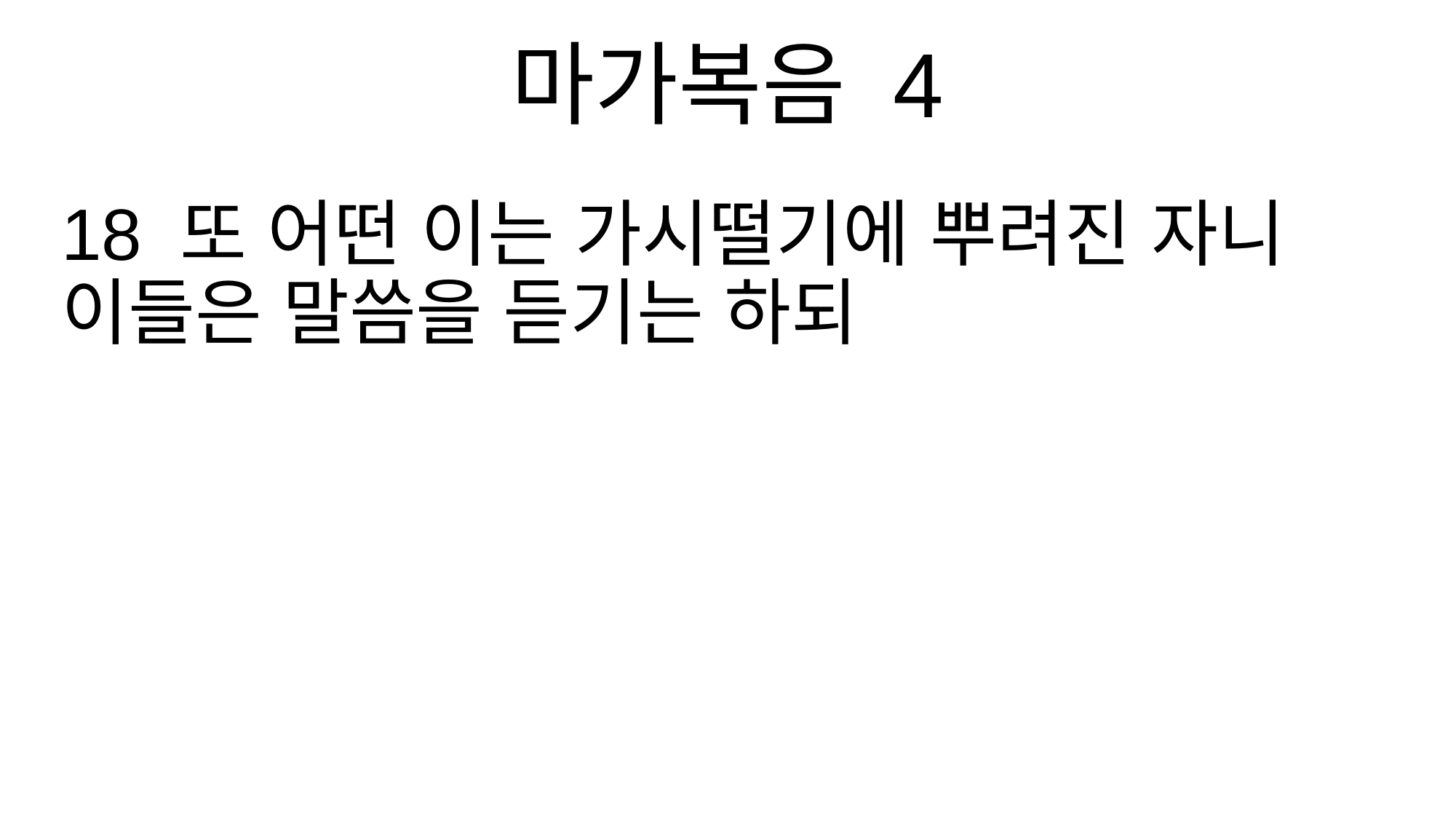

마가복음 4
18 또 어떤 이는 가시떨기에 뿌려진 자니 이들은 말씀을 듣기는 하되